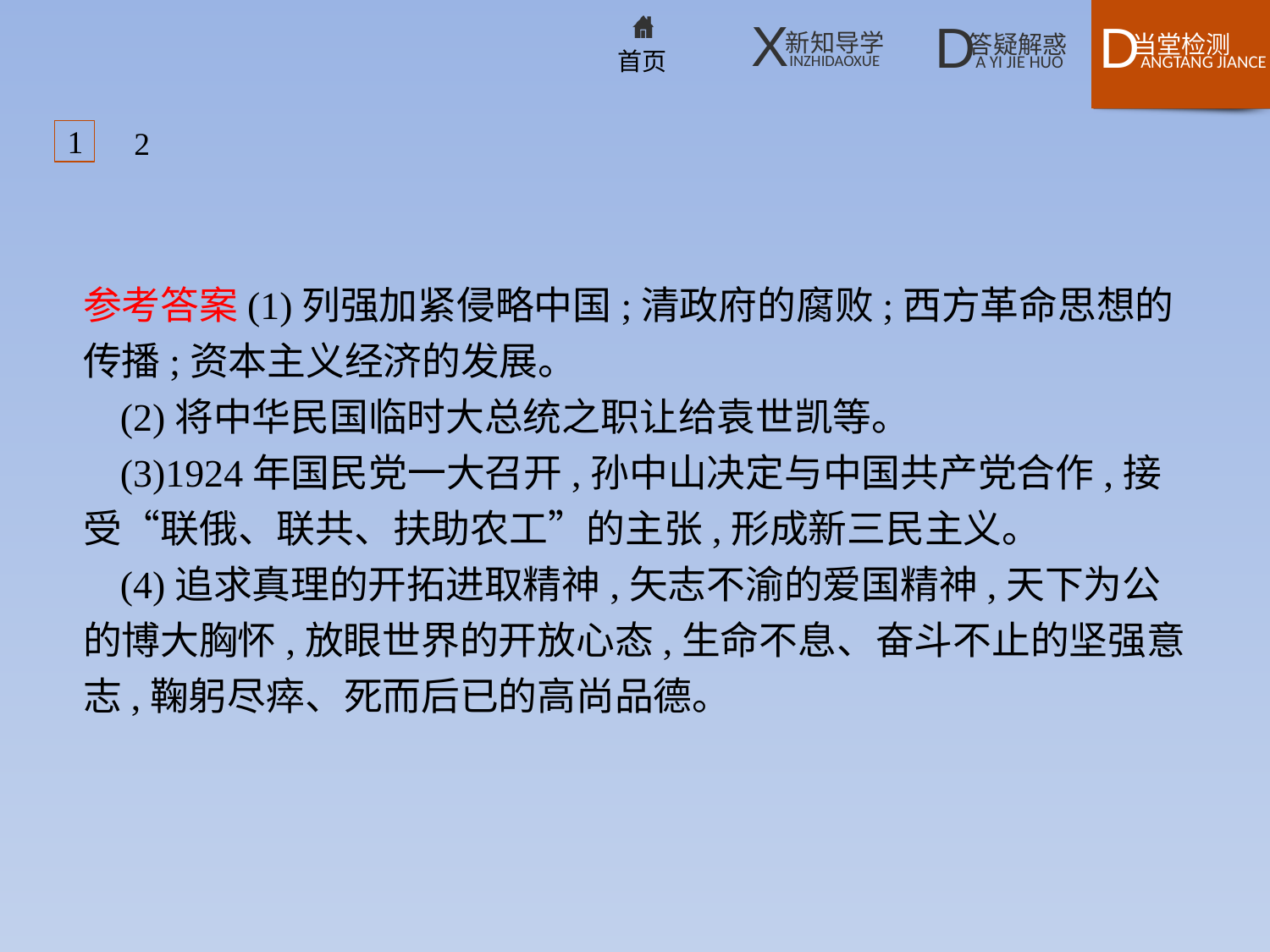

1
2
参考答案(1)列强加紧侵略中国;清政府的腐败;西方革命思想的传播;资本主义经济的发展。
(2)将中华民国临时大总统之职让给袁世凯等。
(3)1924年国民党一大召开,孙中山决定与中国共产党合作,接受“联俄、联共、扶助农工”的主张,形成新三民主义。
(4)追求真理的开拓进取精神,矢志不渝的爱国精神,天下为公的博大胸怀,放眼世界的开放心态,生命不息、奋斗不止的坚强意志,鞠躬尽瘁、死而后已的高尚品德。